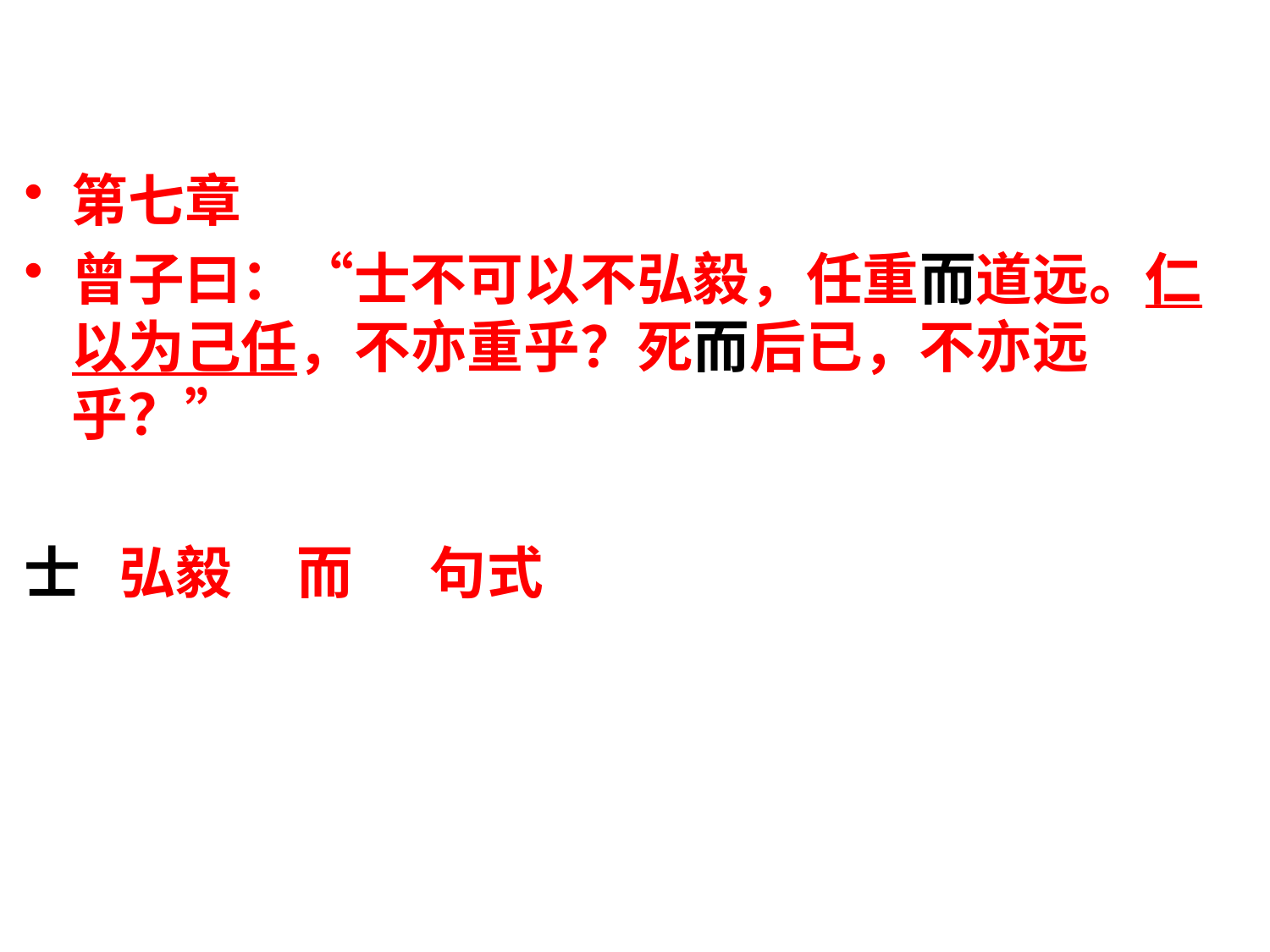

第七章
曾子曰：“士不可以不弘毅，任重而道远。仁以为己任，不亦重乎？死而后已，不亦远乎？”

士   弘毅     而      句式
#